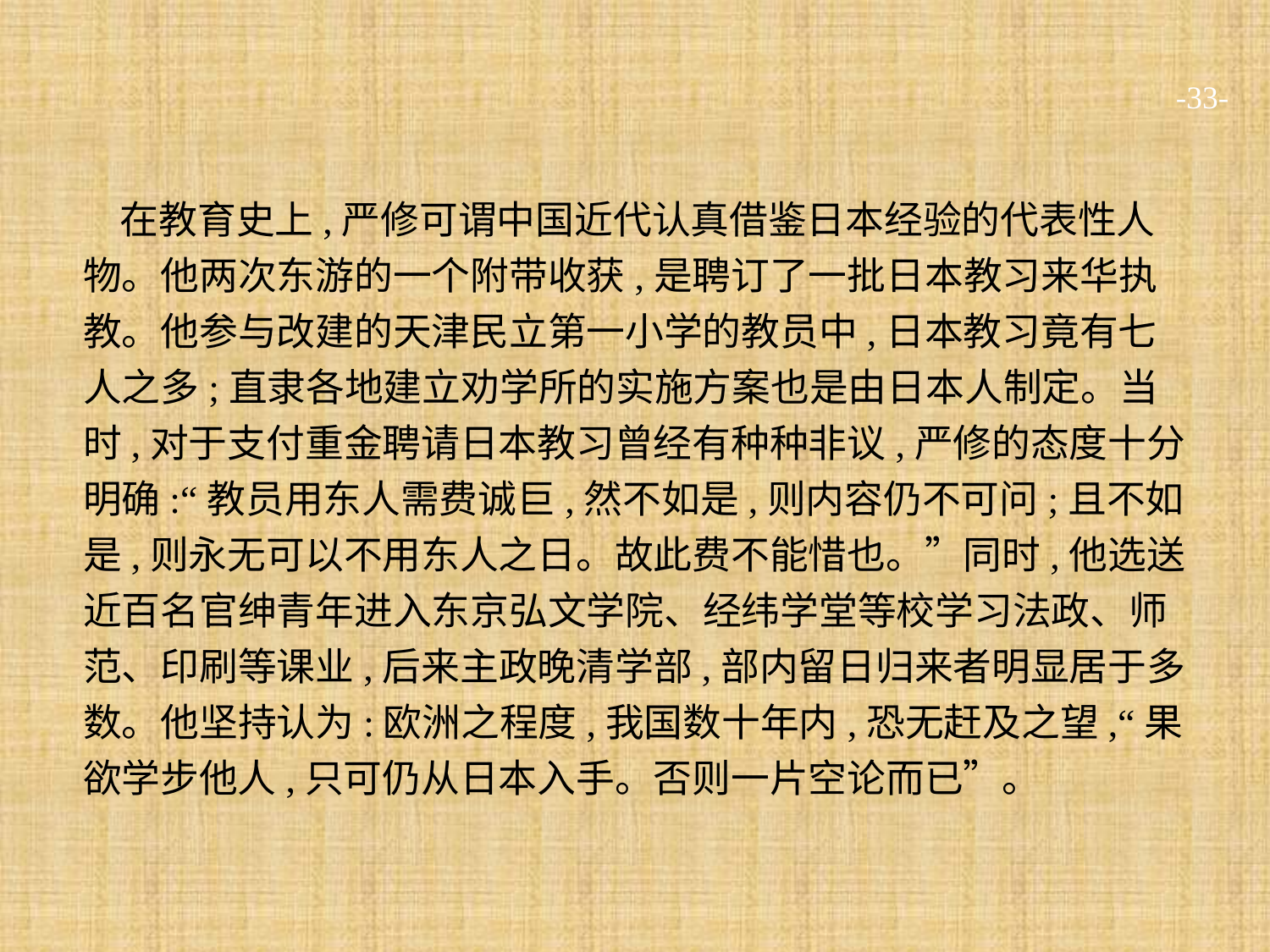

-33-
在教育史上,严修可谓中国近代认真借鉴日本经验的代表性人物。他两次东游的一个附带收获,是聘订了一批日本教习来华执教。他参与改建的天津民立第一小学的教员中,日本教习竟有七人之多;直隶各地建立劝学所的实施方案也是由日本人制定。当时,对于支付重金聘请日本教习曾经有种种非议,严修的态度十分明确:“教员用东人需费诚巨,然不如是,则内容仍不可问;且不如是,则永无可以不用东人之日。故此费不能惜也。”同时,他选送近百名官绅青年进入东京弘文学院、经纬学堂等校学习法政、师范、印刷等课业,后来主政晚清学部,部内留日归来者明显居于多数。他坚持认为:欧洲之程度,我国数十年内,恐无赶及之望,“果欲学步他人,只可仍从日本入手。否则一片空论而已”。